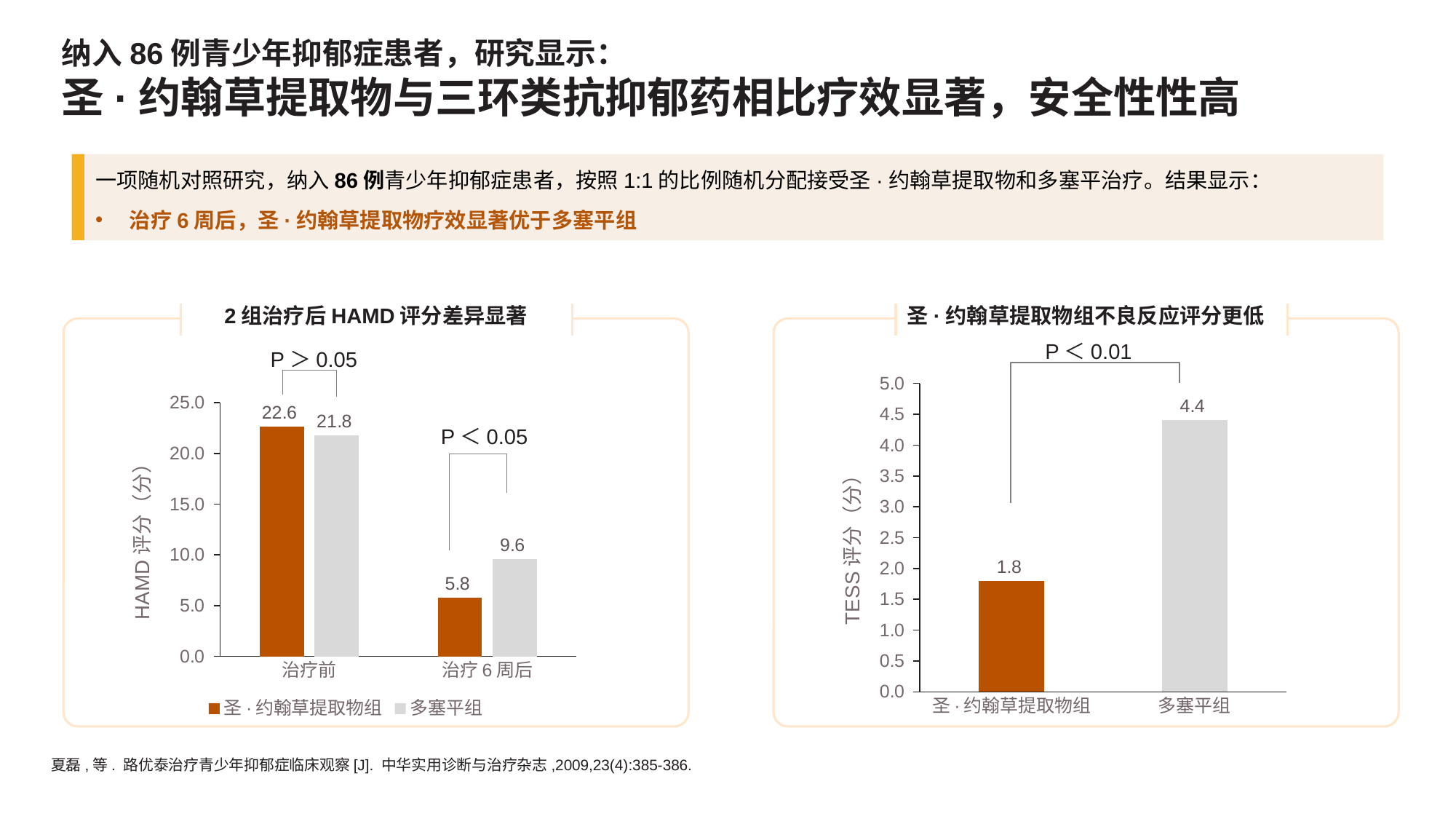

# 纳入86例青少年抑郁症患者，研究显示： 圣·约翰草提取物与三环类抗抑郁药相比疗效显著，安全性性高

一项随机对照研究，纳入86例青少年抑郁症患者，按照1:1的比例随机分配接受圣·约翰草提取物和多塞平治疗。结果显示：
治疗6周后，圣·约翰草提取物疗效显著优于多塞平组
2组治疗后HAMD评分差异显著
圣·约翰草提取物组不良反应评分更低

P＜0.01
P＞0.05

### Chart

| Category | 圣·约翰草提取物组 |
|---|---|
| 圣·约翰草提取物组 | 1.8 |
| 多塞平组 | 4.4 |

### Chart

| Category | 圣·约翰草提取物组 | 多塞平组 |
|---|---|---|
| 治疗前 | 22.6 | 21.8 |
| 治疗6周后 | 5.8 | 9.6 |
P＜0.05

夏磊,等. 路优泰治疗青少年抑郁症临床观察[J]. 中华实用诊断与治疗杂志,2009,23(4):385-386.